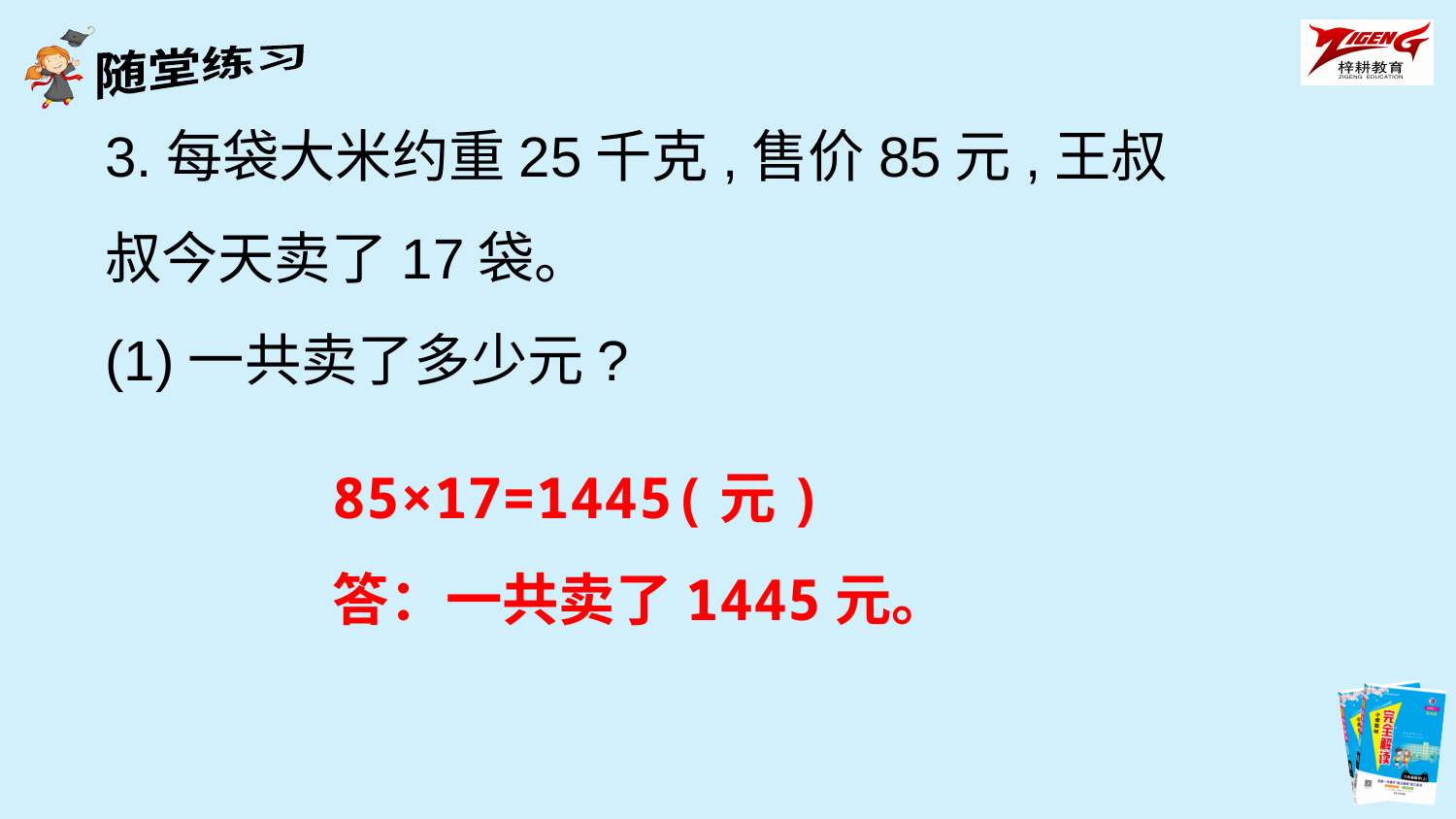

3.每袋大米约重25千克,售价85元,王叔叔今天卖了17袋。
(1)一共卖了多少元?
85×17=1445(元)
答：一共卖了1445元。